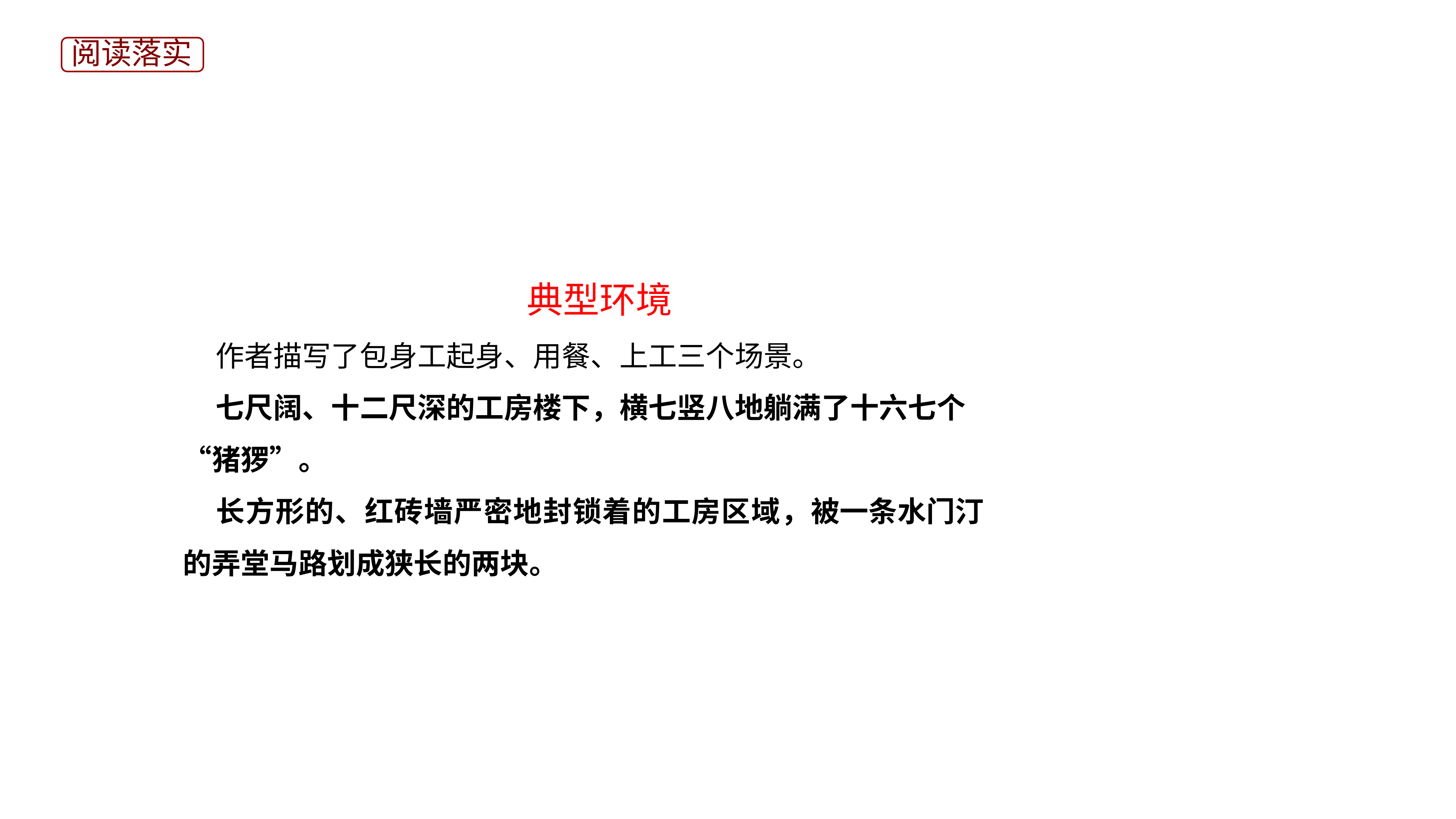

阅读落实

  典型环境
    作者描写了包身工起身、用餐、上工三个场景。
    七尺阔、十二尺深的工房楼下，横七竖八地躺满了十六七个“猪猡”。
    长方形的、红砖墙严密地封锁着的工房区域，被一条水门汀的弄堂马路划成狭长的两块。